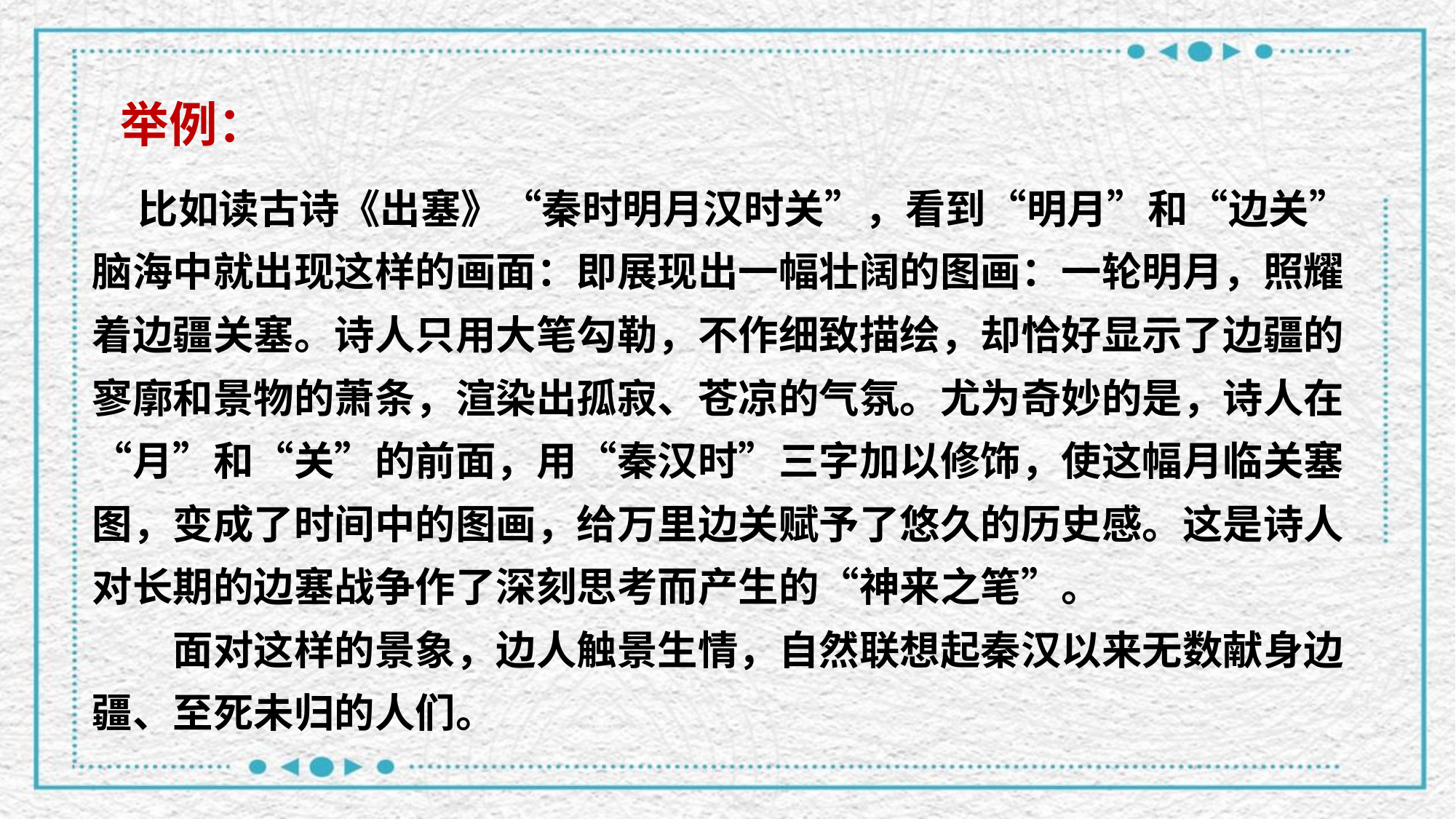

举例：
    比如读古诗《出塞》“秦时明月汉时关”，看到“明月”和“边关”脑海中就出现这样的画面：即展现出一幅壮阔的图画：一轮明月，照耀着边疆关塞。诗人只用大笔勾勒，不作细致描绘，却恰好显示了边疆的寥廓和景物的萧条，渲染出孤寂、苍凉的气氛。尤为奇妙的是，诗人在“月”和“关”的前面，用“秦汉时”三字加以修饰，使这幅月临关塞图，变成了时间中的图画，给万里边关赋予了悠久的历史感。这是诗人对长期的边塞战争作了深刻思考而产生的“神来之笔”。
　　面对这样的景象，边人触景生情，自然联想起秦汉以来无数献身边疆、至死未归的人们。